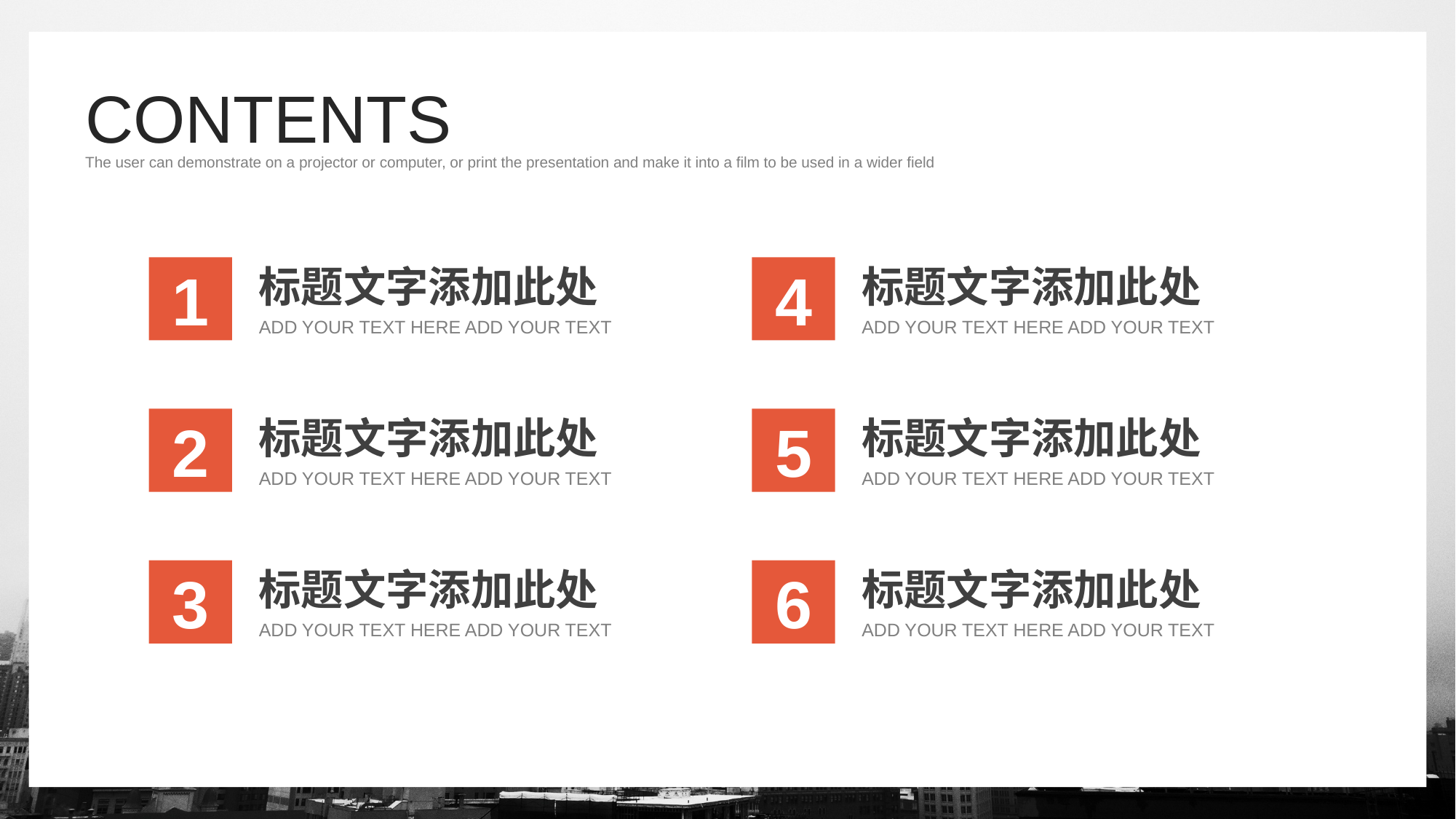

CONTENTS
The user can demonstrate on a projector or computer, or print the presentation and make it into a film to be used in a wider field
标题文字添加此处
ADD YOUR TEXT HERE ADD YOUR TEXT
1
标题文字添加此处
ADD YOUR TEXT HERE ADD YOUR TEXT
4
标题文字添加此处
ADD YOUR TEXT HERE ADD YOUR TEXT
2
标题文字添加此处
ADD YOUR TEXT HERE ADD YOUR TEXT
5
标题文字添加此处
ADD YOUR TEXT HERE ADD YOUR TEXT
3
标题文字添加此处
ADD YOUR TEXT HERE ADD YOUR TEXT
6